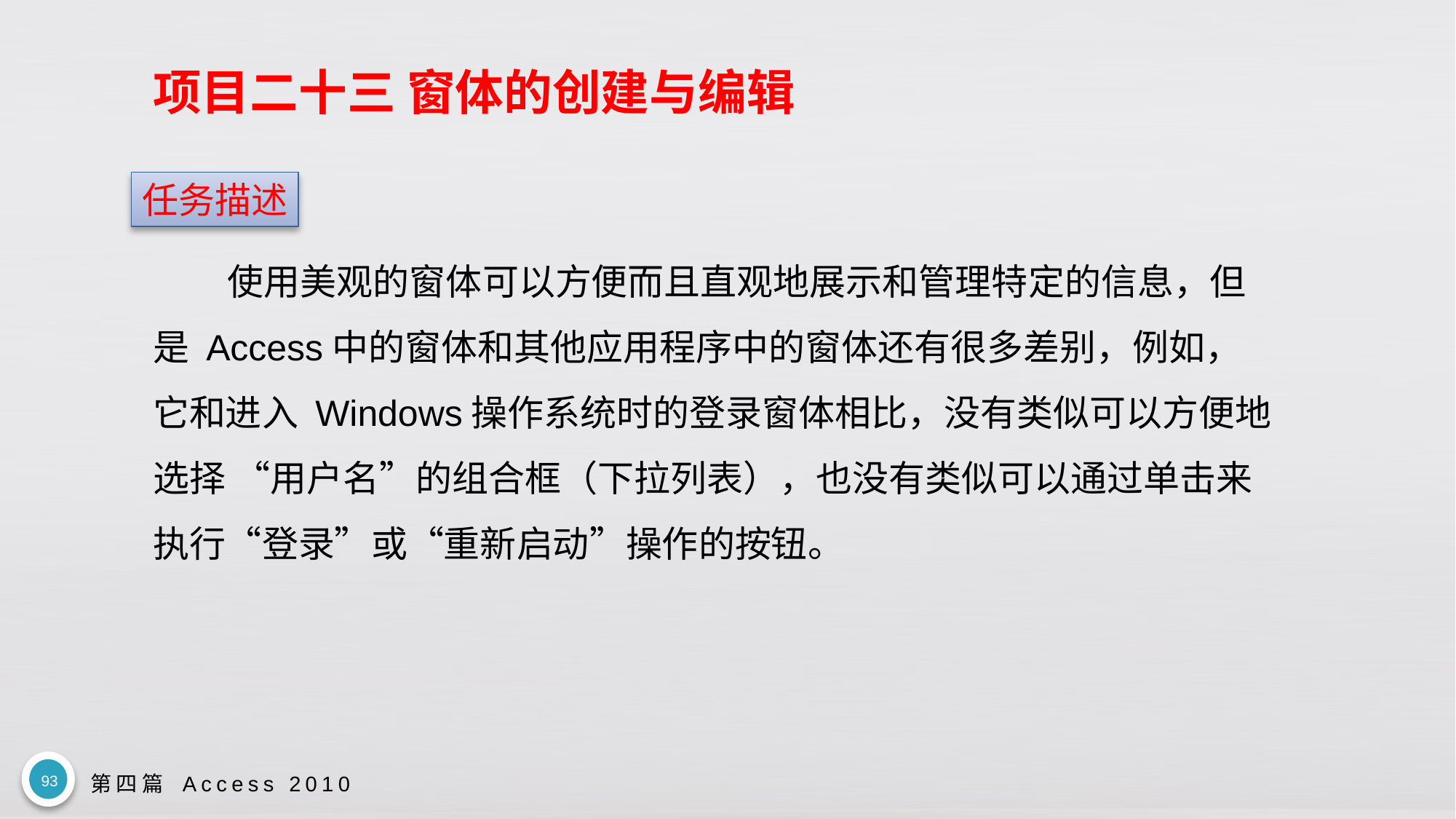

# 项目二十三 窗体的创建与编辑
任务描述
使用美观的窗体可以方便而且直观地展示和管理特定的信息，但是 Access中的窗体和其他应用程序中的窗体还有很多差别，例如，它和进入 Windows操作系统时的登录窗体相比，没有类似可以方便地选择 “用户名”的组合框（下拉列表），也没有类似可以通过单击来执行“登录”或“重新启动”操作的按钮。
93